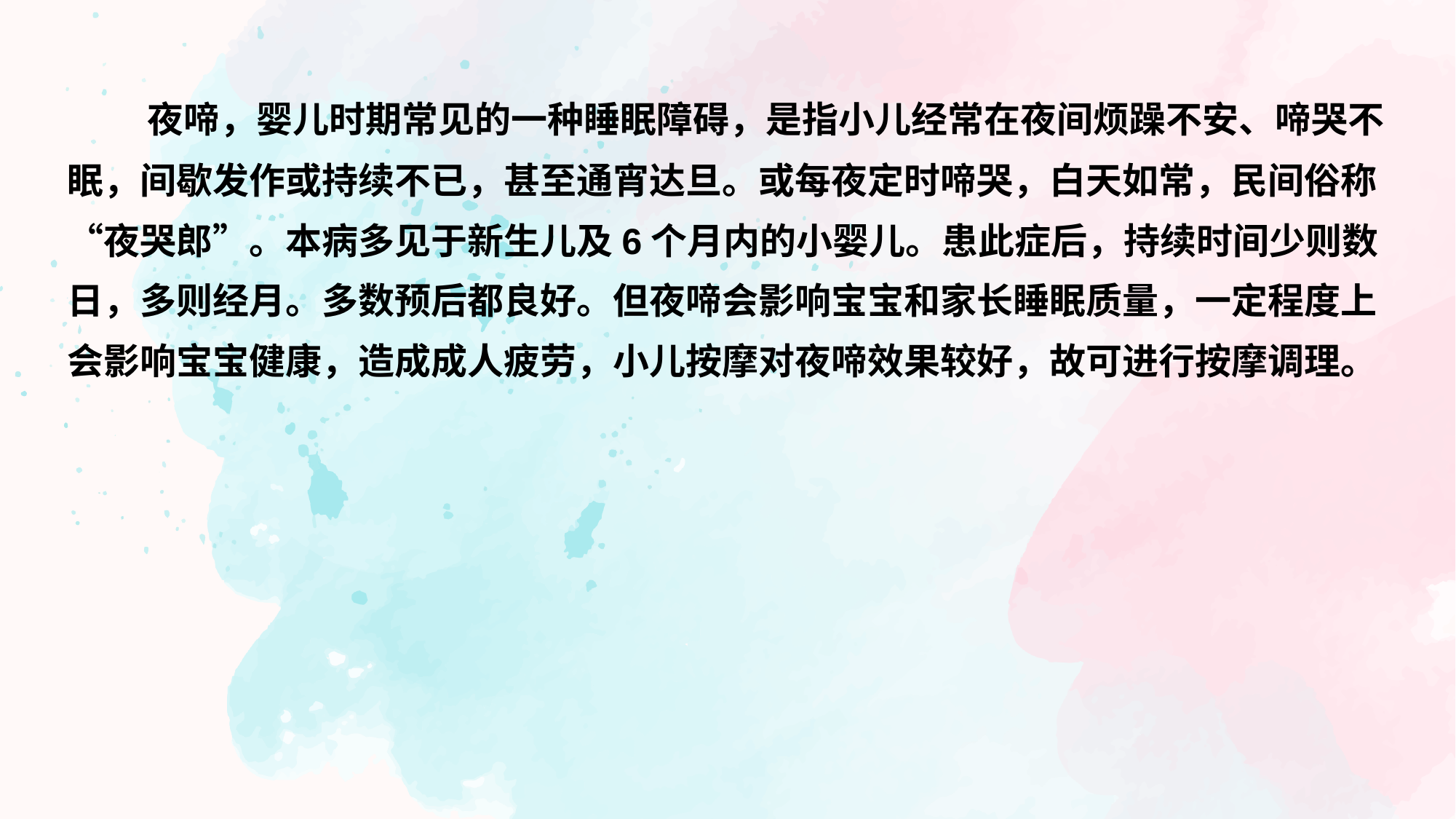

夜啼，婴儿时期常见的一种睡眠障碍，是指小儿经常在夜间烦躁不安、啼哭不眠，间歇发作或持续不已，甚至通宵达旦。或每夜定时啼哭，白天如常，民间俗称“夜哭郎”。本病多见于新生儿及6个月内的小婴儿。患此症后，持续时间少则数日，多则经月。多数预后都良好。但夜啼会影响宝宝和家长睡眠质量，一定程度上会影响宝宝健康，造成成人疲劳，小儿按摩对夜啼效果较好，故可进行按摩调理。